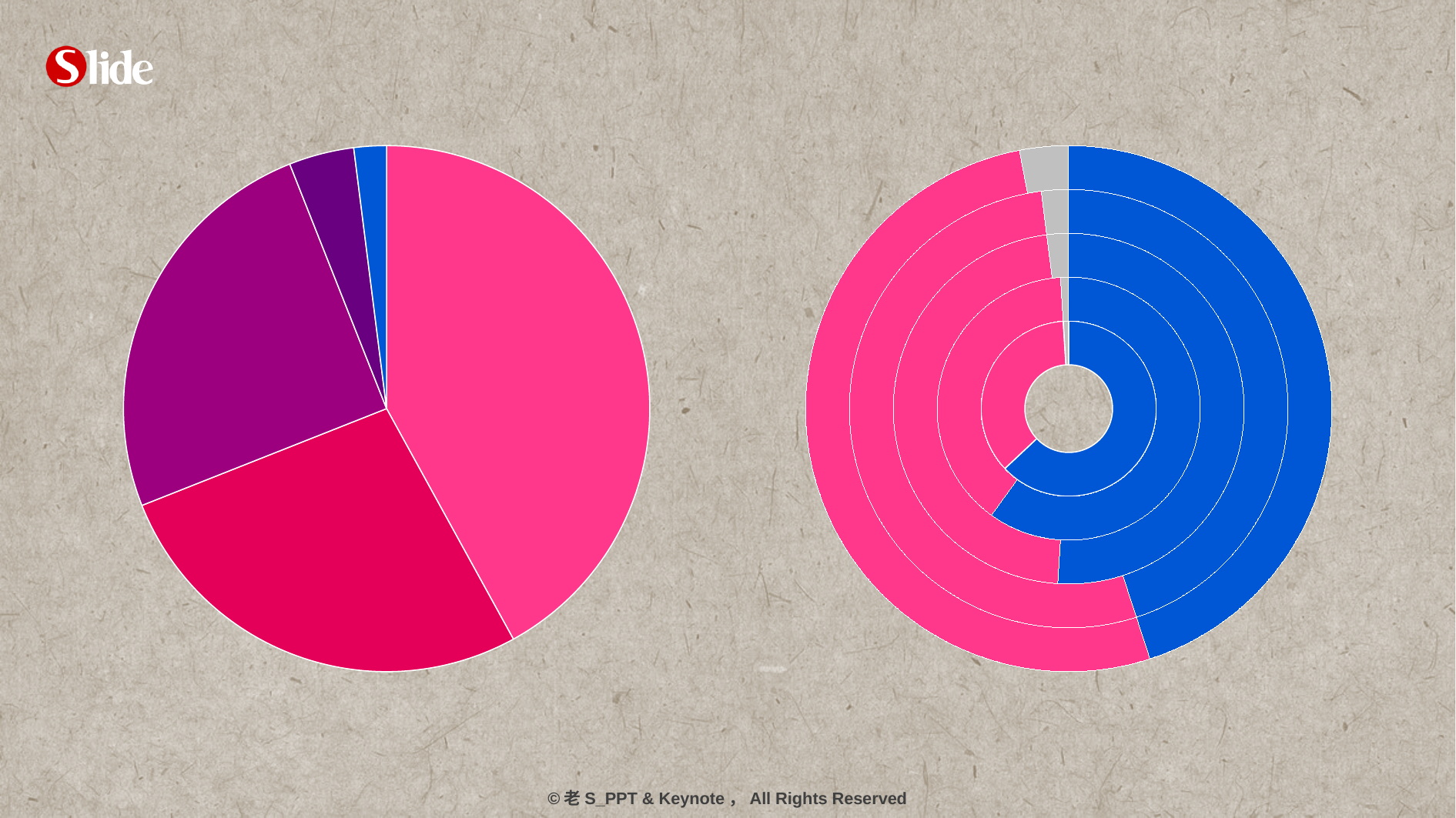

### Chart

| Category | 列1 |
|---|---|
| A | 42.0 |
| B | 27.0 |
| C | 25.0 |

### Chart

| Category | 列1 | 列2 | 列3 | 列4 | 列5 |
|---|---|---|---|---|---|
| A | 63.0 | 60.0 | 51.0 | 45.0 | 45.0 |
| B | 36.0 | 39.0 | 47.0 | 53.0 | 52.0 |
| C | 1.0 | 1.0 | 2.0 | 2.0 | 3.0 |